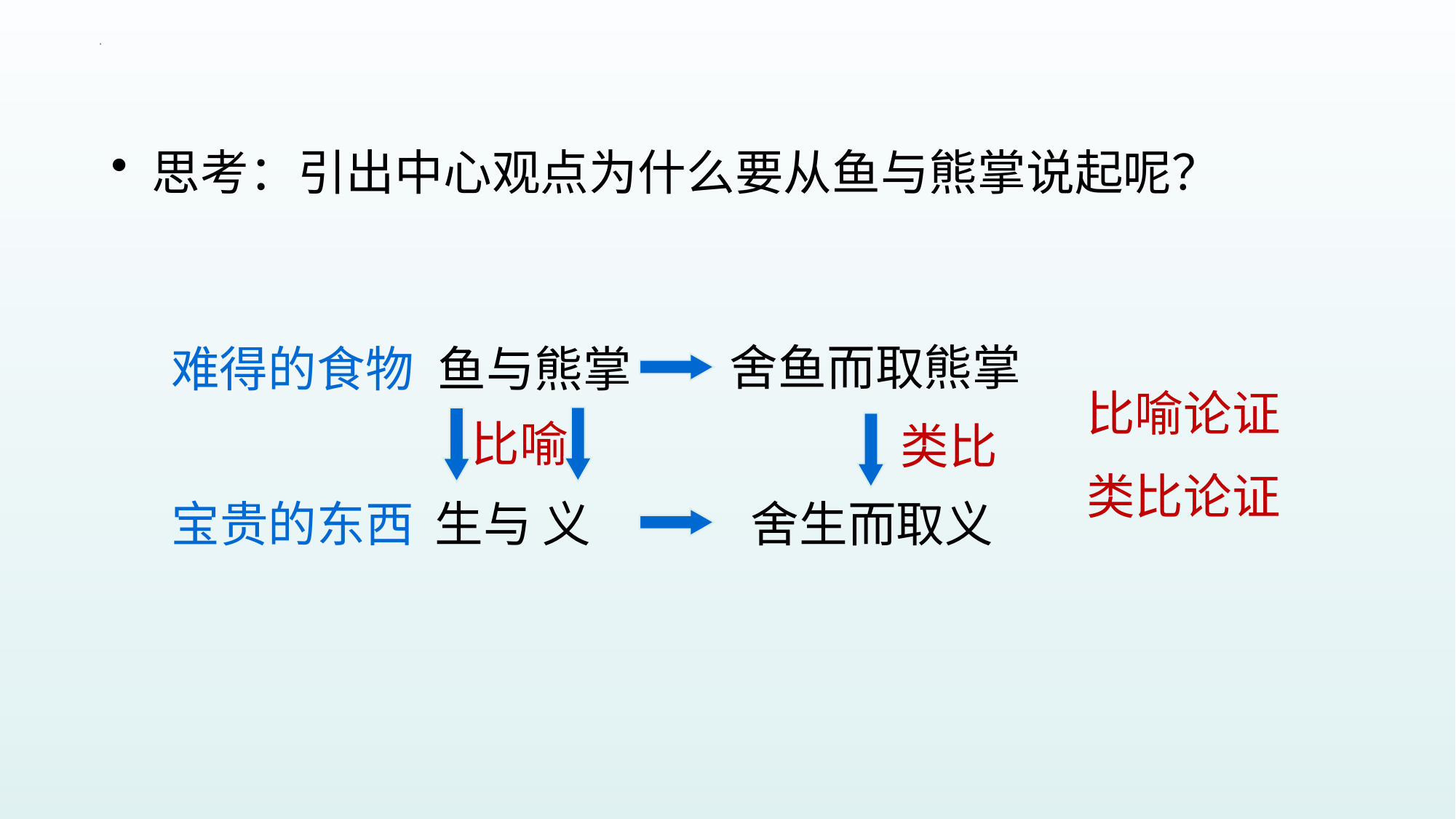

思考：引出中心观点为什么要从鱼与熊掌说起呢？

舍鱼而取熊掌
难得的食物
鱼与熊掌

比喻论证
类比论证
比喻
类比

舍生而取义
宝贵的东西
生与 义